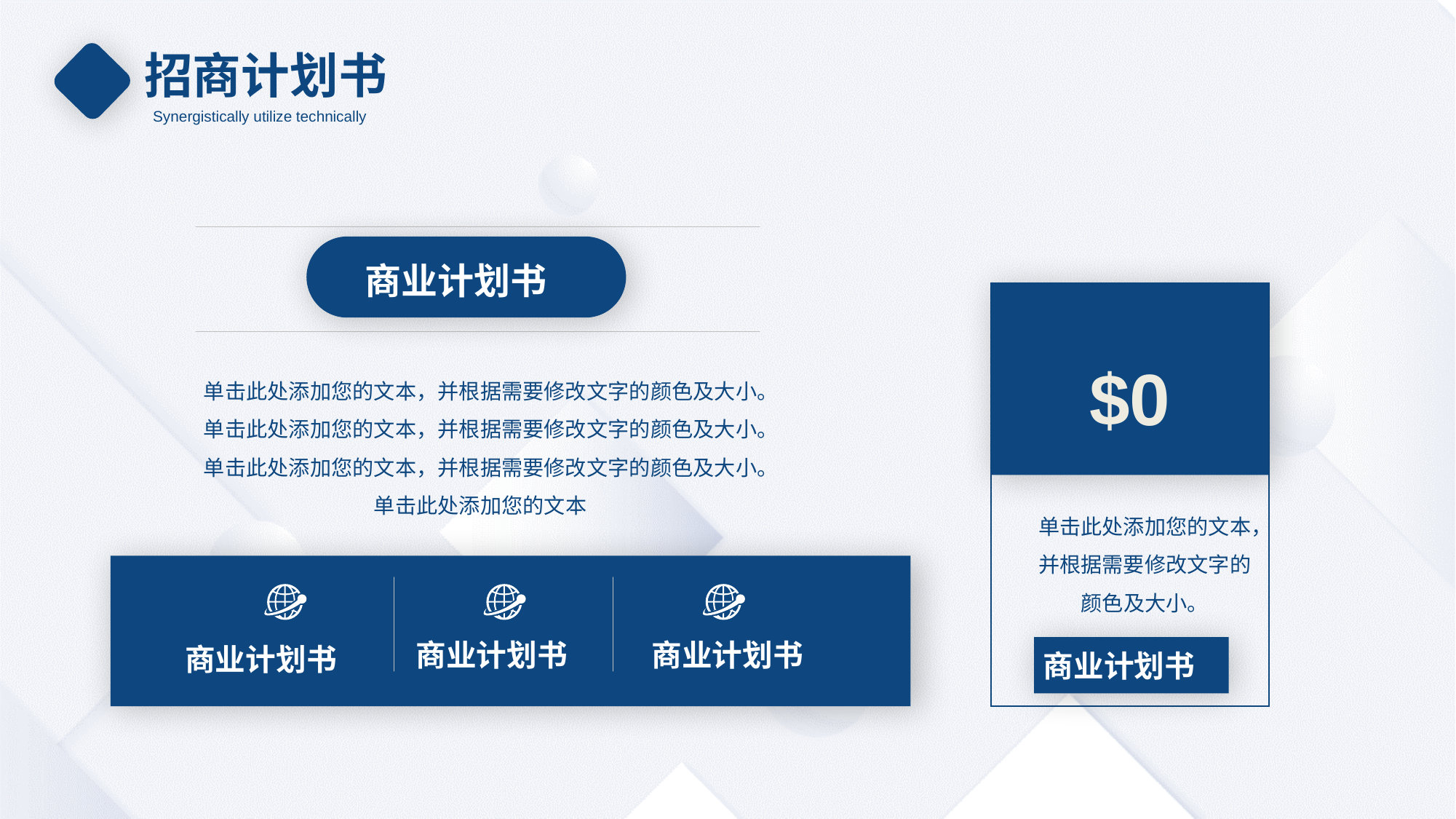

招商计划书

Synergistically utilize technically

商业计划书

$ 0
单击此处添加您的文本，并根据需要修改文字的颜色及大小。单击此处添加您的文本，并根据需要修改文字的颜色及大小。单击此处添加您的文本，并根据需要修改文字的颜色及大小。单击此处添加您的文本
单击此处添加您的文本，并根据需要修改文字的颜色及大小。

商业计划书
商业计划书
商业计划书

商业计划书